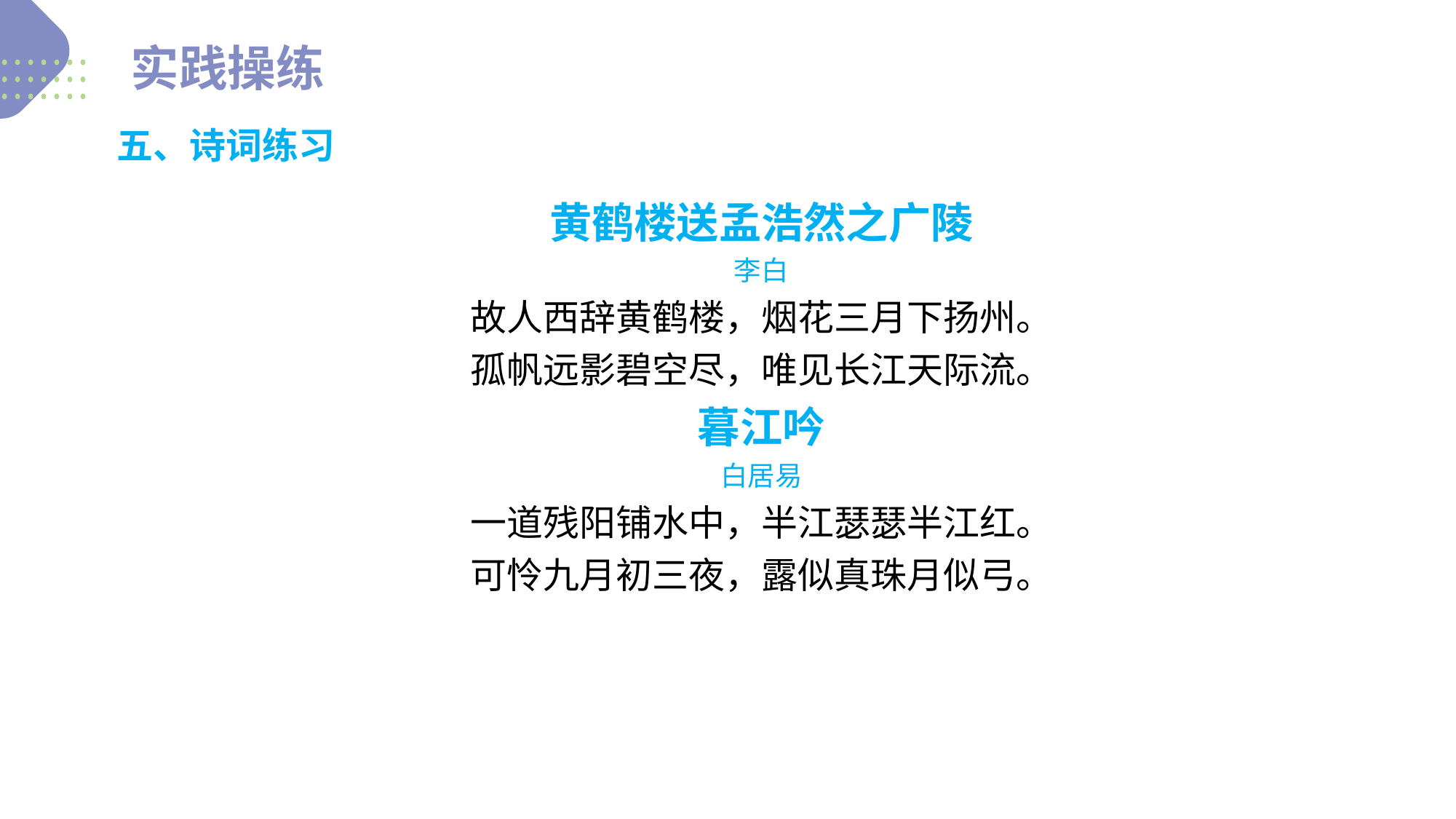

实践操练

五、诗词练习
黄鹤楼送孟浩然之广陵
李白
故人西辞黄鹤楼，烟花三月下扬州。
孤帆远影碧空尽，唯见长江天际流。
暮江吟
白居易
一道残阳铺水中，半江瑟瑟半江红。
可怜九月初三夜，露似真珠月似弓。